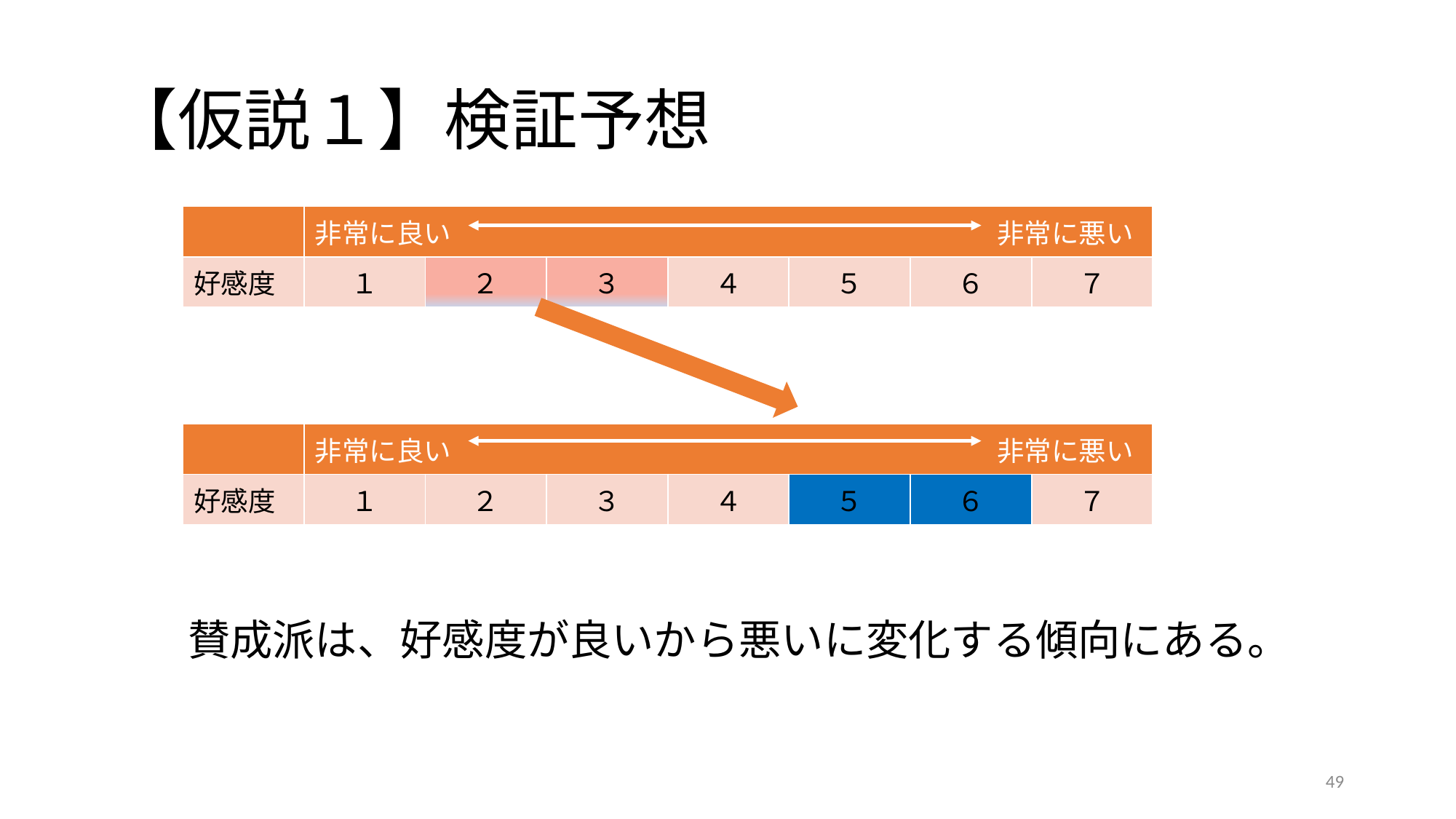

# 【仮説１】検証予想

|  | 非常に良い　　　　　　　　　　　　　　　　　　　　非常に悪い |  |  |  |  |  |  |
| --- | --- | --- | --- | --- | --- | --- | --- |
| 好感度 | １ | ２ | ３ | ４ | ５ | ６ | ７ |

|  | 非常に良い　　　　　　　　　　　　　　　　　　　　非常に悪い |  |  |  |  |  |  |
| --- | --- | --- | --- | --- | --- | --- | --- |
| 好感度 | １ | ２ | ３ | ４ | ５ | ６ | ７ |
賛成派は、好感度が良いから悪いに変化する傾向にある。
49